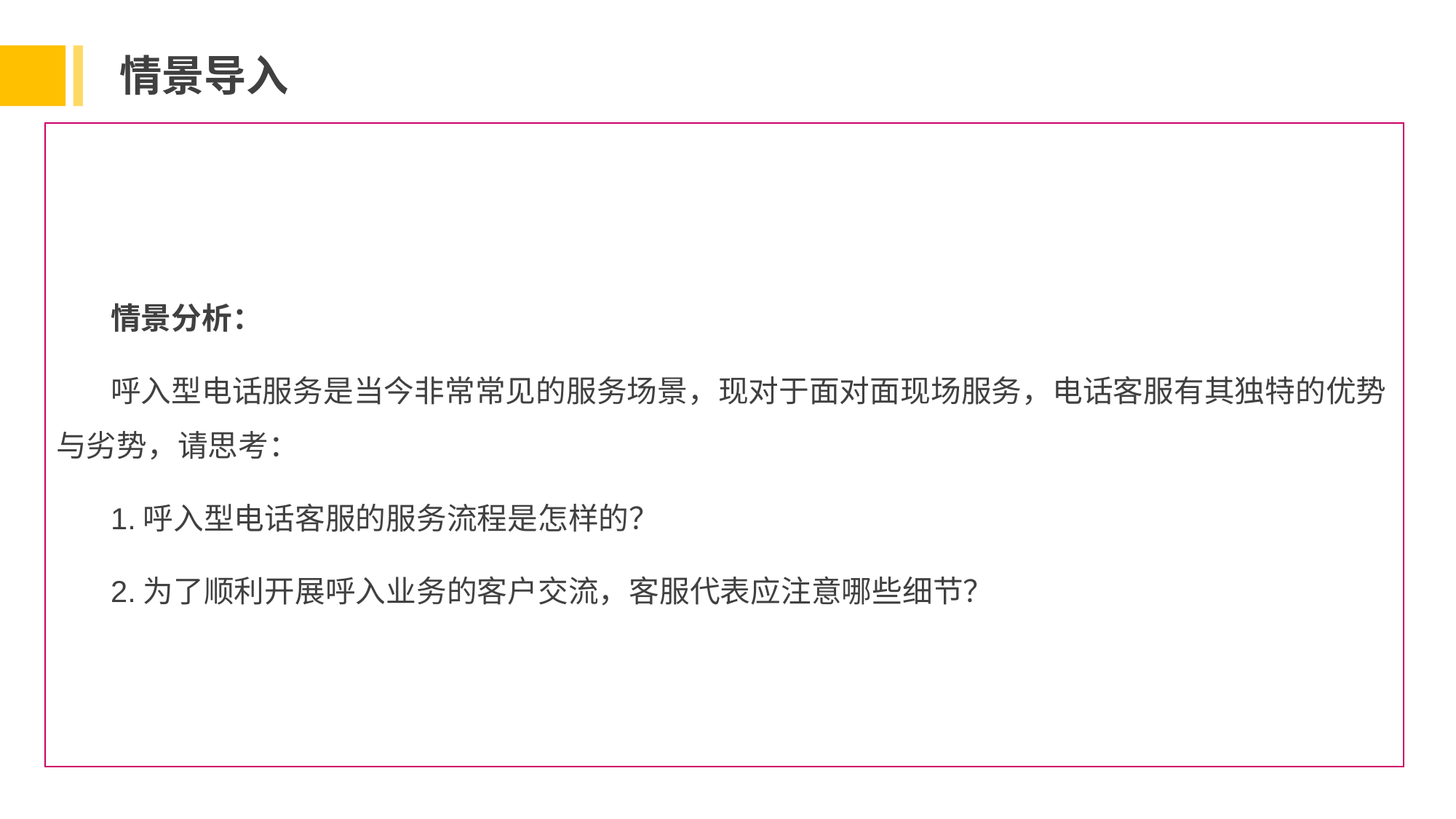

情景导入

情景分析：
呼入型电话服务是当今非常常见的服务场景，现对于面对面现场服务，电话客服有其独特的优势与劣势，请思考：
1.呼入型电话客服的服务流程是怎样的？
2.为了顺利开展呼入业务的客户交流，客服代表应注意哪些细节？